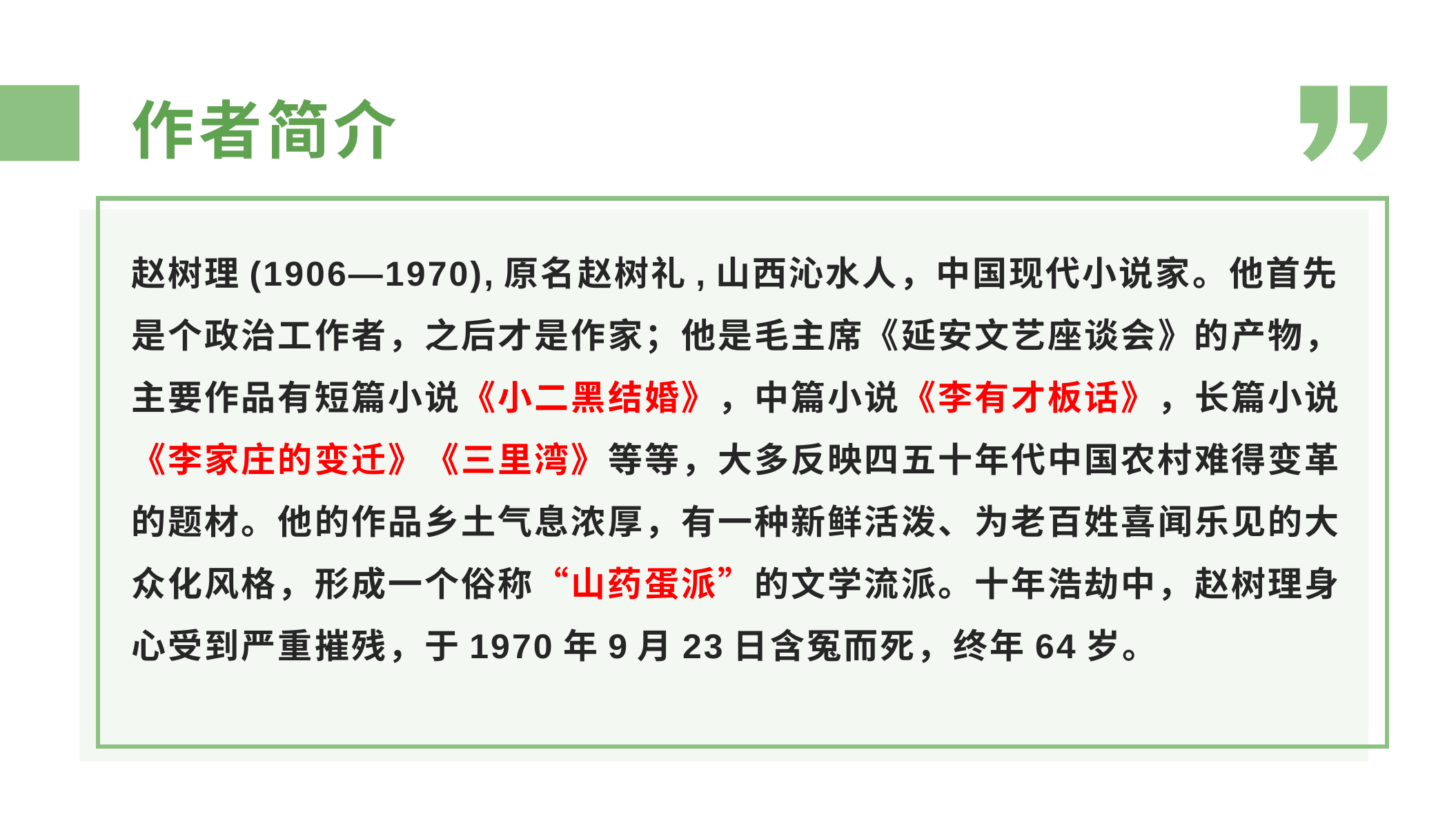

作者简介

赵树理(1906—1970),原名赵树礼,山西沁水人，中国现代小说家。他首先是个政治工作者，之后才是作家；他是毛主席《延安文艺座谈会》的产物，主要作品有短篇小说《小二黑结婚》，中篇小说《李有才板话》，长篇小说《李家庄的变迁》《三里湾》等等，大多反映四五十年代中国农村难得变革的题材。他的作品乡土气息浓厚，有一种新鲜活泼、为老百姓喜闻乐见的大众化风格，形成一个俗称“山药蛋派”的文学流派。十年浩劫中，赵树理身心受到严重摧残，于1970年9月23日含冤而死，终年64岁。